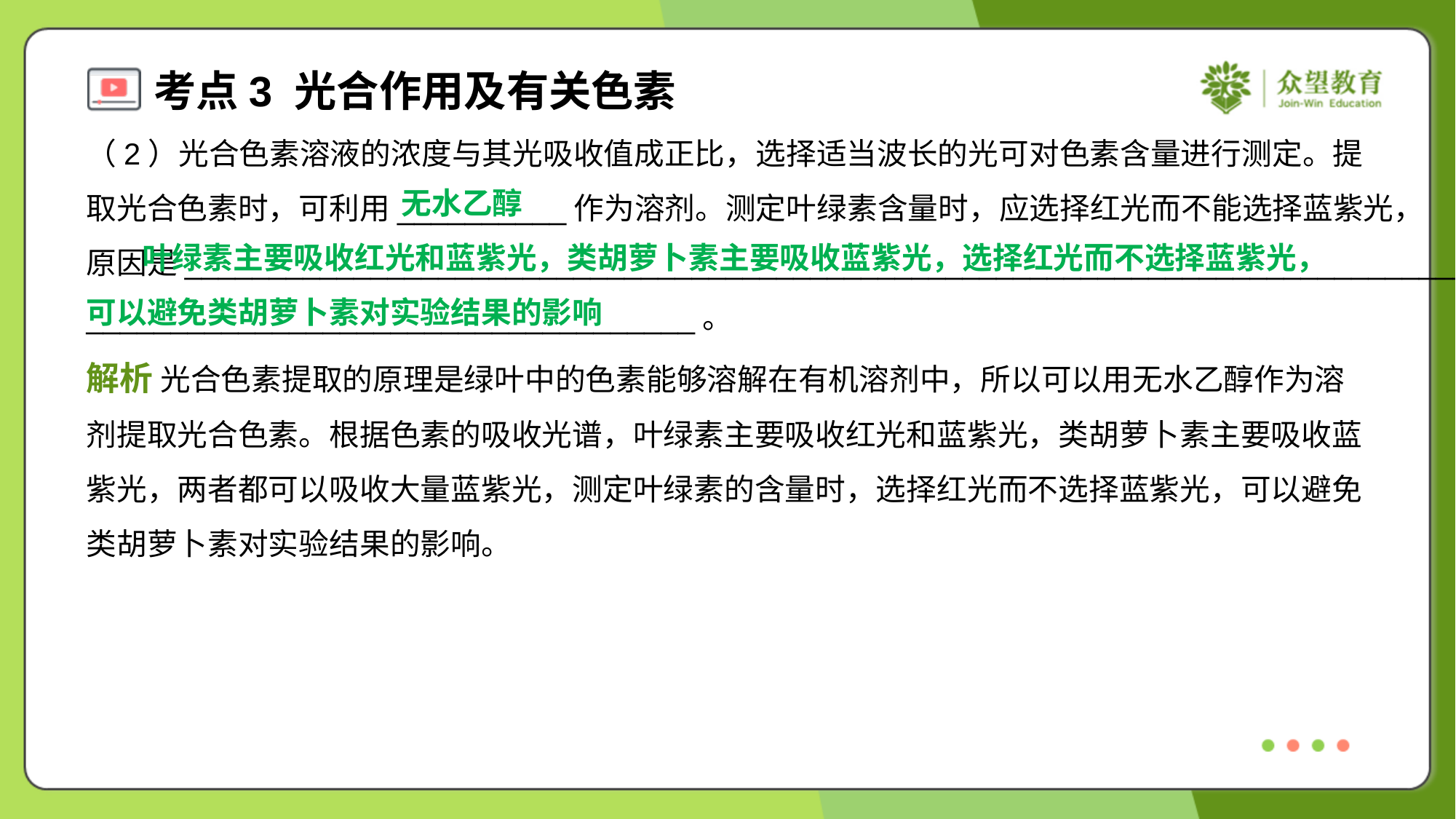

（2）光合色素溶液的浓度与其光吸收值成正比，选择适当波长的光可对色素含量进行测定。提
取光合色素时，可利用__________作为溶剂。测定叶绿素含量时，应选择红光而不能选择蓝紫光，
原因是______________________________________________________________________________
____________________________________。
无水乙醇
       叶绿素主要吸收红光和蓝紫光，类胡萝卜素主要吸收蓝紫光，选择红光而不选择蓝紫光，
可以避免类胡萝卜素对实验结果的影响
解析 光合色素提取的原理是绿叶中的色素能够溶解在有机溶剂中，所以可以用无水乙醇作为溶
剂提取光合色素。根据色素的吸收光谱，叶绿素主要吸收红光和蓝紫光，类胡萝卜素主要吸收蓝
紫光，两者都可以吸收大量蓝紫光，测定叶绿素的含量时，选择红光而不选择蓝紫光，可以避免
类胡萝卜素对实验结果的影响。